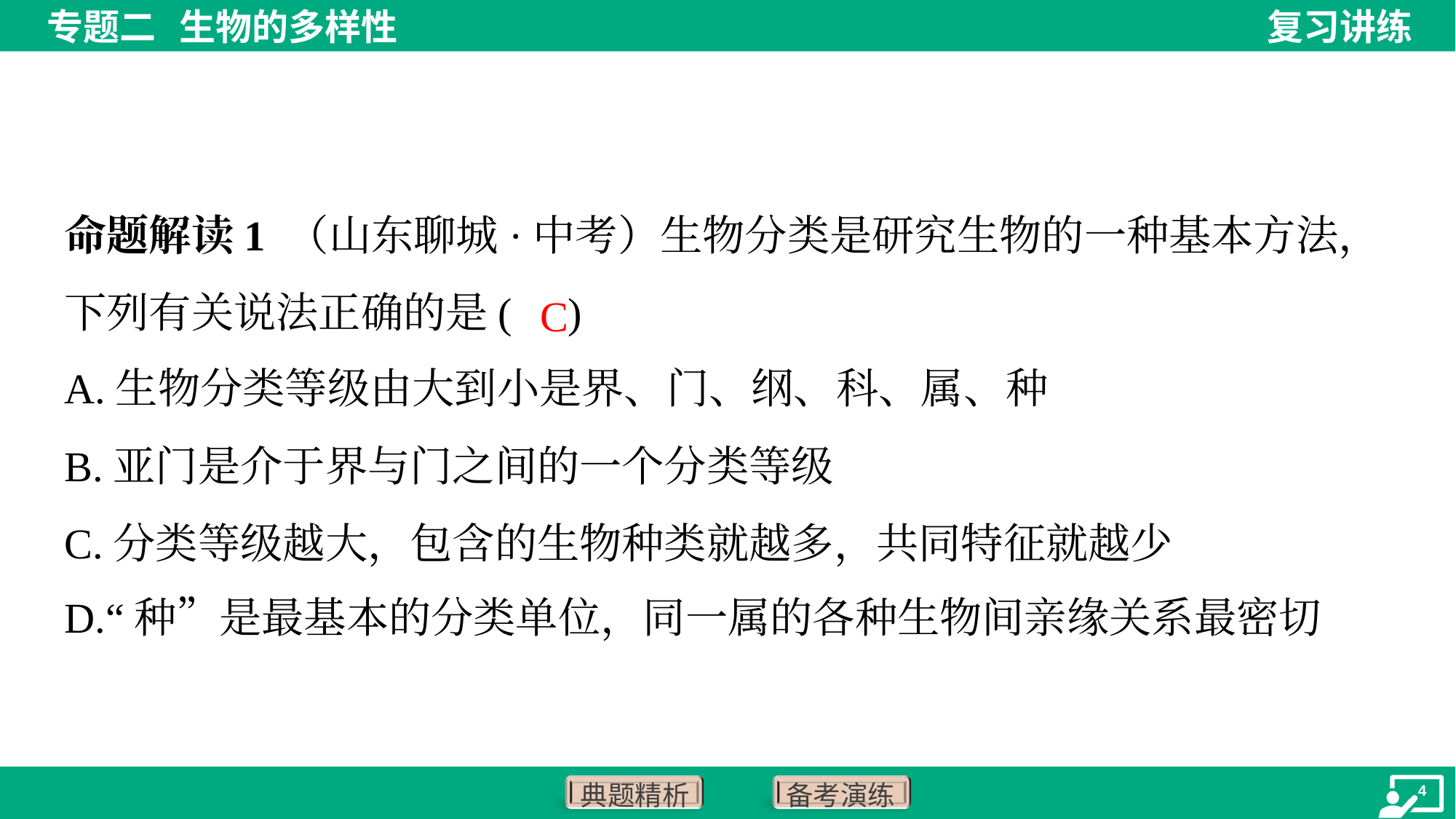

命题解读1 （山东聊城·中考）生物分类是研究生物的一种基本方法，下列有关说法正确的是(     )
C
A.生物分类等级由大到小是界、门、纲、科、属、种
B.亚门是介于界与门之间的一个分类等级
C.分类等级越大，包含的生物种类就越多，共同特征就越少
D.“种”是最基本的分类单位，同一属的各种生物间亲缘关系最密切